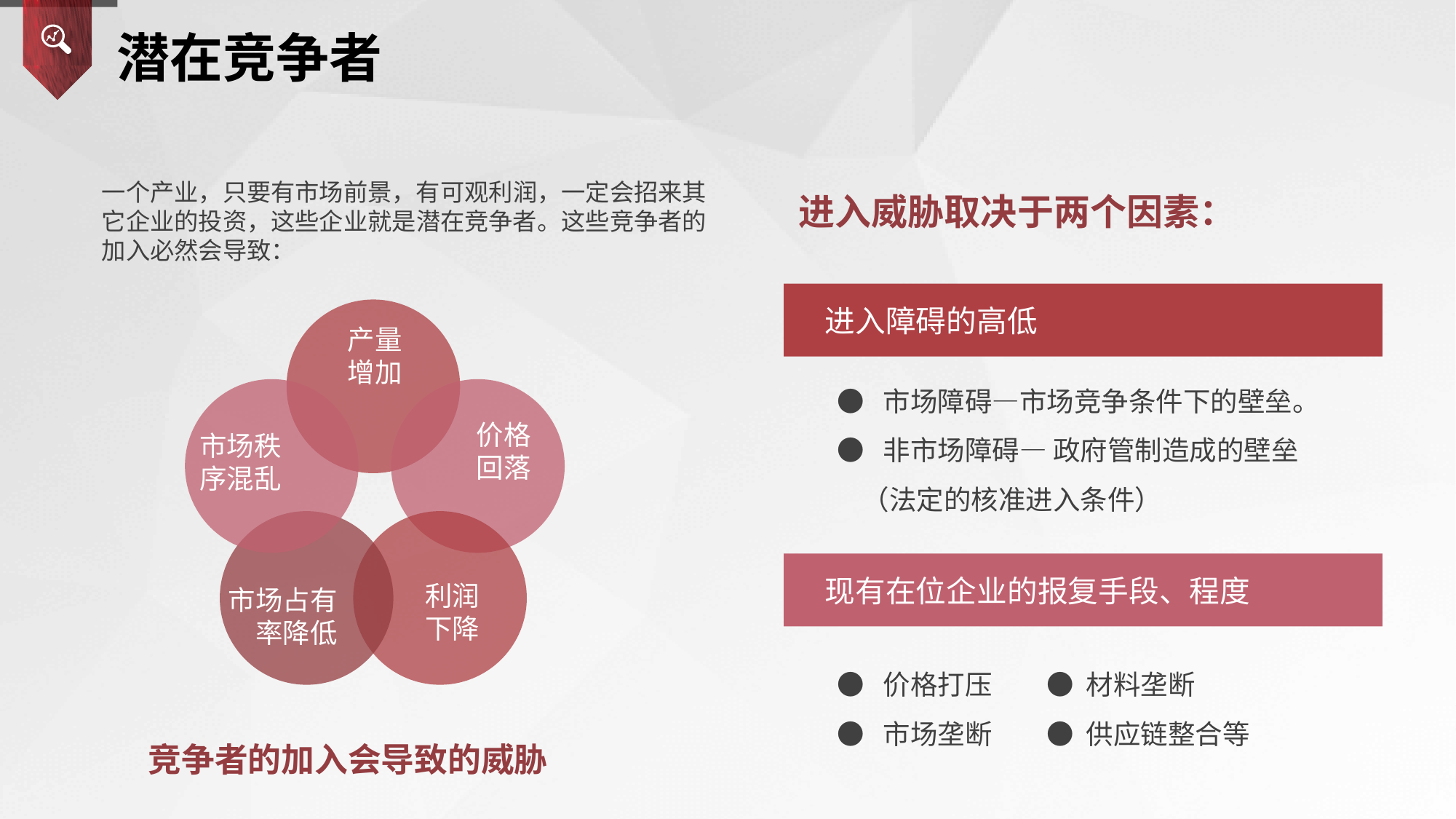

潜在竞争者
一个产业，只要有市场前景，有可观利润，一定会招来其它企业的投资，这些企业就是潜在竞争者。这些竞争者的加入必然会导致：
进入威胁取决于两个因素：
　进入障碍的高低
●  市场障碍—市场竞争条件下的壁垒。
●  非市场障碍— 政府管制造成的壁垒
   （法定的核准进入条件）
　现有在位企业的报复手段、程度
●  价格打压　　●  材料垄断
●  市场垄断　　●  供应链整合等

产量
增加

市场秩
序混乱

价格
回落

市场占有
率降低

利润
下降
竞争者的加入会导致的威胁